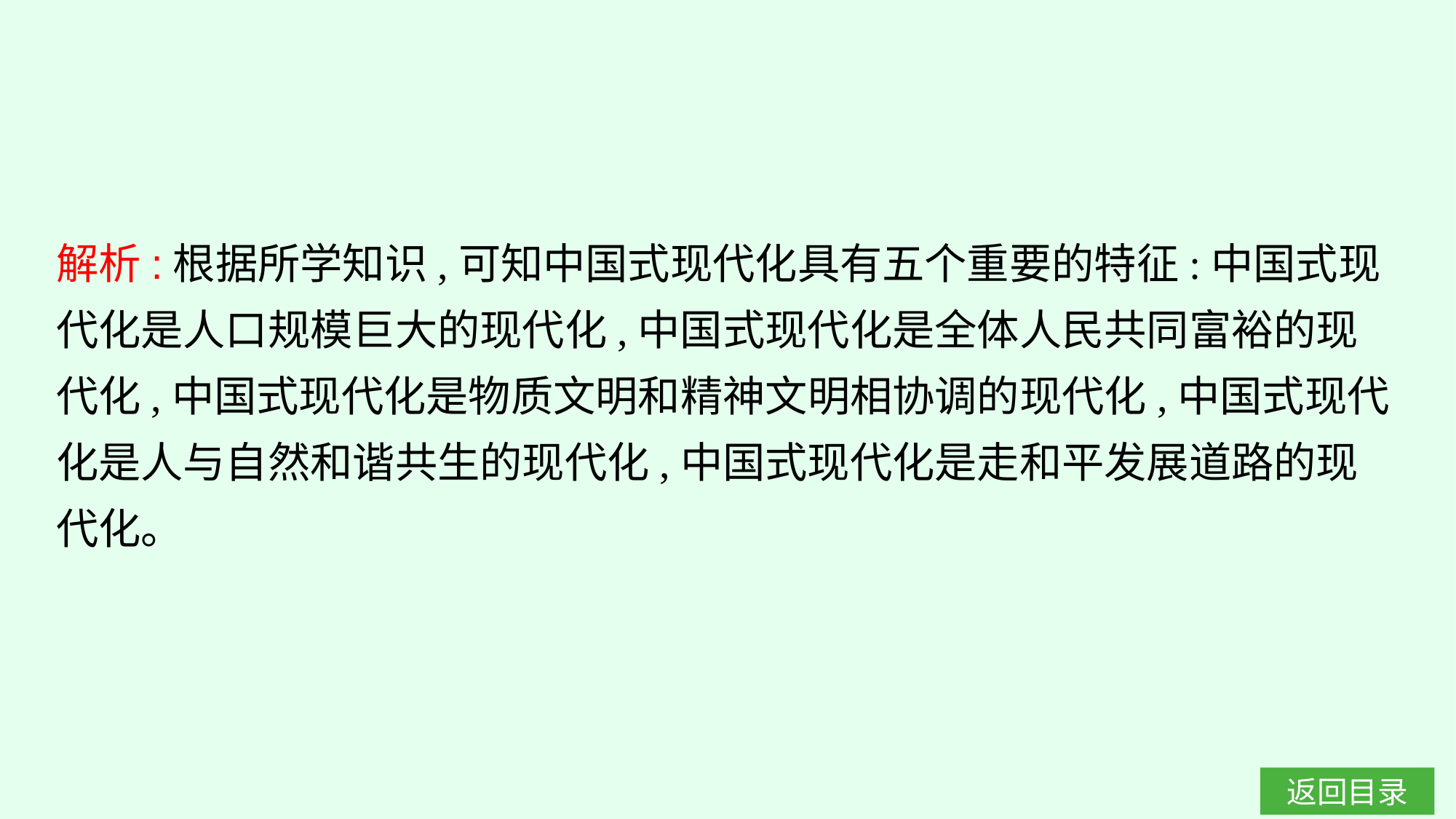

解析:根据所学知识,可知中国式现代化具有五个重要的特征:中国式现代化是人口规模巨大的现代化,中国式现代化是全体人民共同富裕的现代化,中国式现代化是物质文明和精神文明相协调的现代化,中国式现代化是人与自然和谐共生的现代化,中国式现代化是走和平发展道路的现代化。